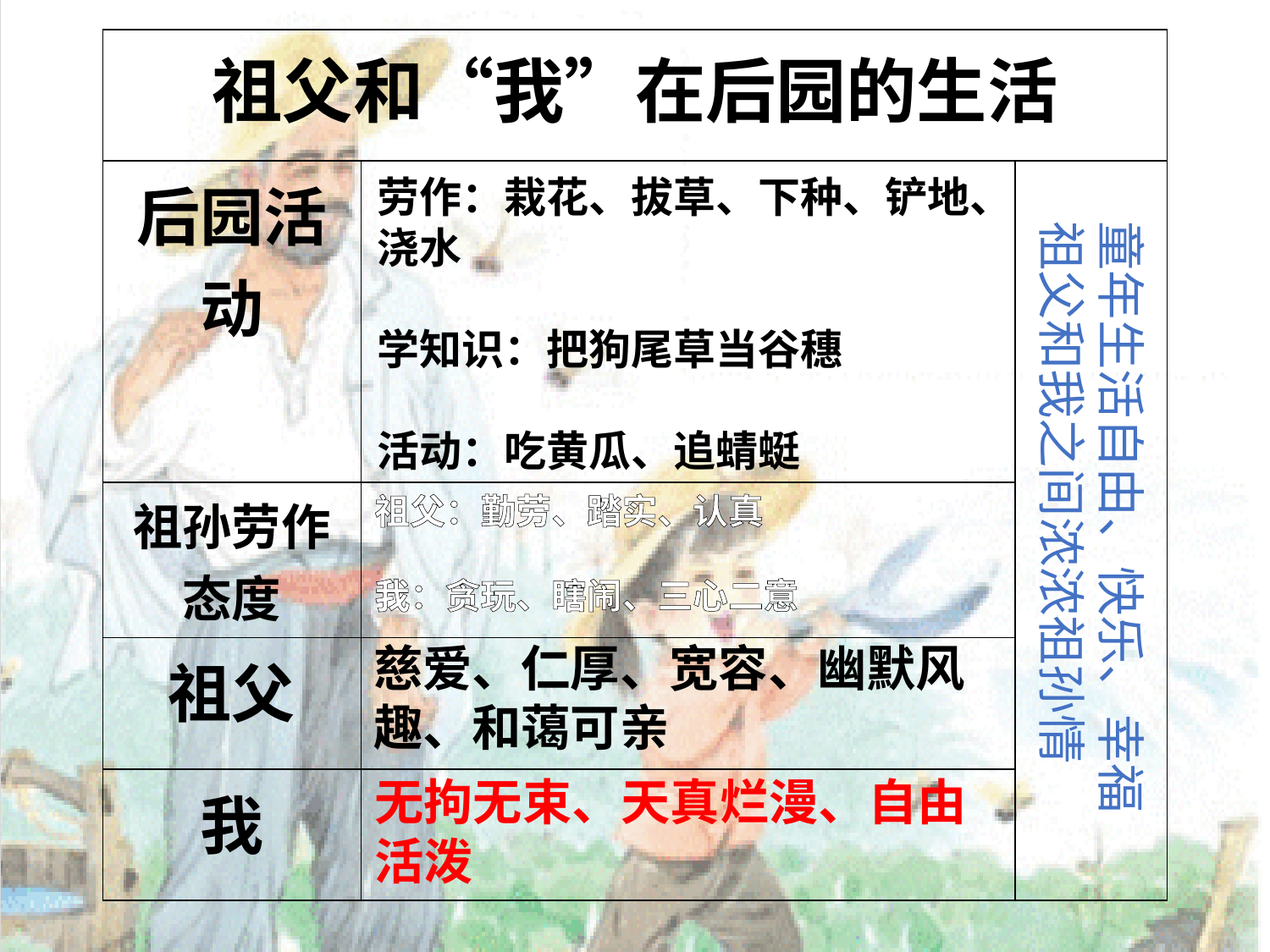

| 祖父和“我”在后园的生活 |  |  |
| --- | --- | --- |
| 后园活动 |  |  |
| 祖孙劳作态度 |  |  |
| 祖父 |  |  |
| 我 |  |  |
劳作：栽花、拔草、下种、铲地、浇水

学知识：把狗尾草当谷穗

活动：吃黄瓜、追蜻蜓

童年生活自由、快乐、幸福         祖父和我之间浓浓祖孙情
祖父：勤劳、踏实、认真

我：贪玩、瞎闹、三心二意

慈爱、仁厚、宽容、幽默风趣、和蔼可亲

无拘无束、天真烂漫、自由活泼